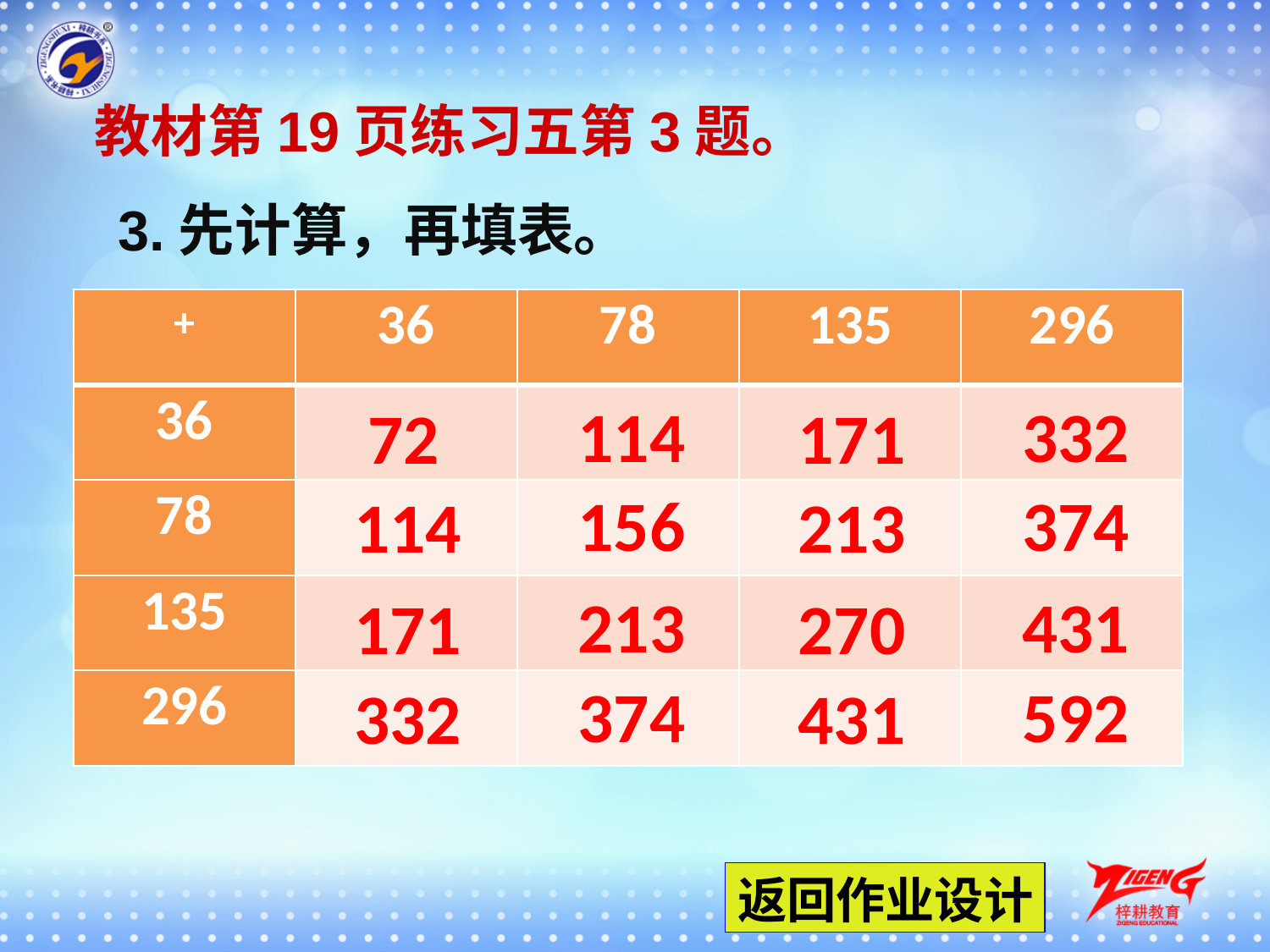

教材第19页练习五第3题。
3.先计算，再填表。
| + | 36 | 78 | 135 | 296 |
| --- | --- | --- | --- | --- |
| 36 |  |  |  |  |
| 78 |  |  |  |  |
| 135 |  |  |  |  |
| 296 |  |  |  |  |
114
332
72
171
156
374
114
213
213
431
171
270
374
592
332
431

返回作业设计